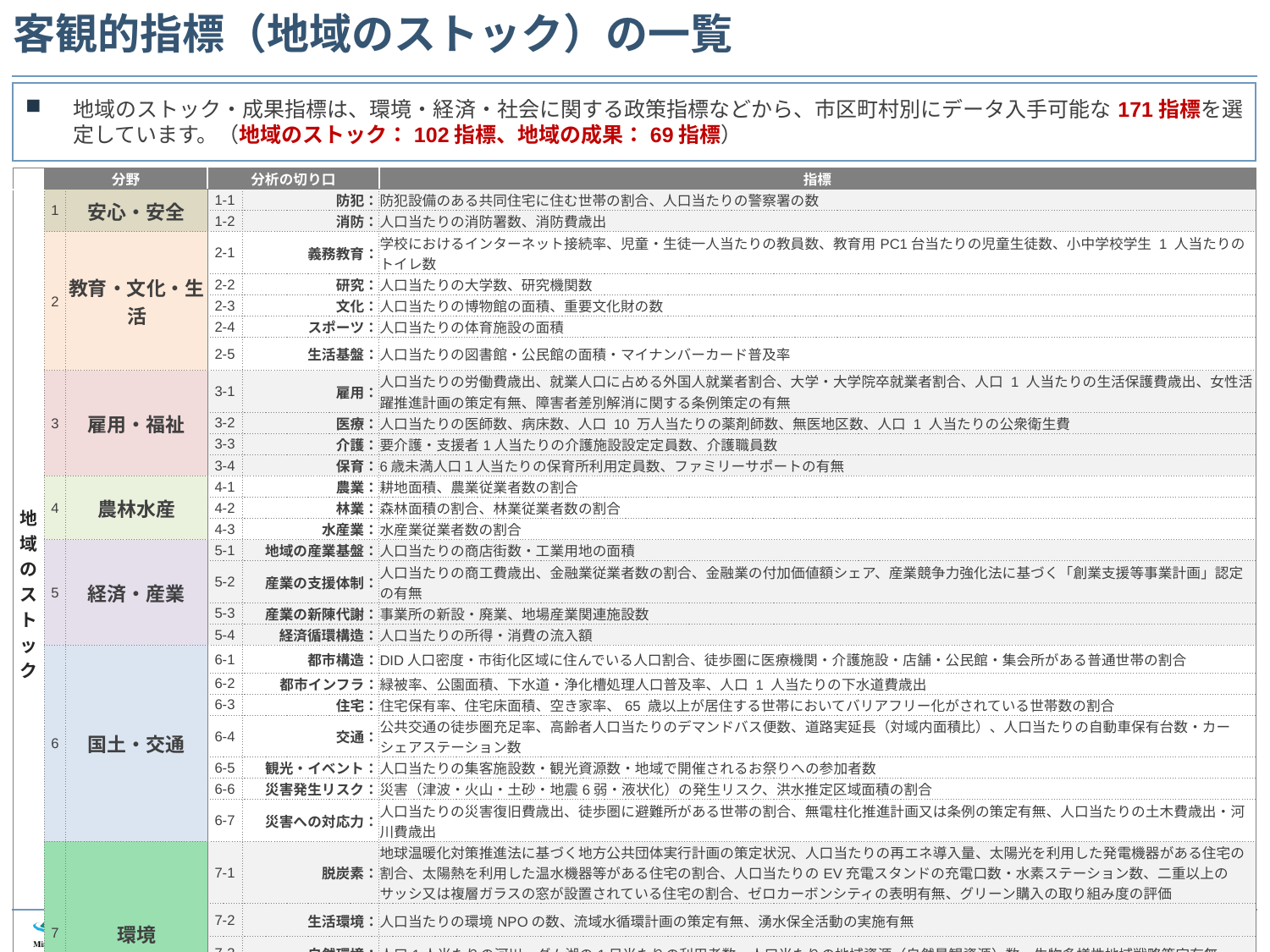

# 客観的指標（地域のストック）の一覧
地域のストック・成果指標は、環境・経済・社会に関する政策指標などから、市区町村別にデータ入手可能な171指標を選定しています。（地域のストック：102指標、地域の成果：69指標）
|  | 分野 |  | 分析の切り口 |  | 指標 |
| --- | --- | --- | --- | --- | --- |
| 地域のストック | 1 | 安心・安全 | 1-1 | 防犯： | 防犯設備のある共同住宅に住む世帯の割合、人口当たりの警察署の数 |
|  |  |  | 1-2 | 消防： | 人口当たりの消防署数、消防費歳出 |
|  | 2 | 教育・文化・生活 | 2-1 | 義務教育： | 学校におけるインターネット接続率、児童・生徒一人当たりの教員数、教育用PC1台当たりの児童生徒数、小中学校学生 1 人当たりのトイレ数 |
|  |  |  | 2-2 | 研究： | 人口当たりの大学数、研究機関数 |
|  |  |  | 2-3 | 文化： | 人口当たりの博物館の面積、重要文化財の数 |
|  |  |  | 2-4 | スポーツ： | 人口当たりの体育施設の面積 |
|  |  |  | 2-5 | 生活基盤： | 人口当たりの図書館・公民館の面積・マイナンバーカード普及率 |
|  | 3 | 雇用・福祉 | 3-1 | 雇用： | 人口当たりの労働費歳出、就業人口に占める外国人就業者割合、大学・大学院卒就業者割合、人口 1 人当たりの生活保護費歳出、女性活躍推進計画の策定有無、障害者差別解消に関する条例策定の有無 |
|  |  |  | 3-2 | 医療： | 人口当たりの医師数、病床数、人口 10 万人当たりの薬剤師数、無医地区数、人口 1 人当たりの公衆衛生費 |
|  |  |  | 3-3 | 介護： | 要介護・支援者1人当たりの介護施設設定定員数、介護職員数 |
|  |  |  | 3-4 | 保育： | 6歳未満人口１人当たりの保育所利用定員数、ファミリーサポートの有無 |
|  | 4 | 農林水産 | 4-1 | 農業： | 耕地面積、農業従業者数の割合 |
|  |  |  | 4-2 | 林業： | 森林面積の割合、林業従業者数の割合 |
|  |  |  | 4-3 | 水産業： | 水産業従業者数の割合 |
|  | 5 | 経済・産業 | 5-1 | 地域の産業基盤： | 人口当たりの商店街数・工業用地の面積 |
|  |  |  | 5-2 | 産業の支援体制： | 人口当たりの商工費歳出、金融業従業者数の割合、金融業の付加価値額シェア、産業競争力強化法に基づく「創業支援等事業計画」認定の有無 |
|  |  |  | 5-3 | 産業の新陳代謝： | 事業所の新設・廃業、地場産業関連施設数 |
|  |  |  | 5-4 | 経済循環構造： | 人口当たりの所得・消費の流入額 |
|  | 6 | 国土・交通 | 6-1 | 都市構造： | DID人口密度・市街化区域に住んでいる人口割合、徒歩圏に医療機関・介護施設・店舗・公民館・集会所がある普通世帯の割合 |
|  |  |  | 6-2 | 都市インフラ： | 緑被率、公園面積、下水道・浄化槽処理人口普及率、人口 1 人当たりの下水道費歳出 |
|  |  |  | 6-3 | 住宅： | 住宅保有率、住宅床面積、空き家率、65 歳以上が居住する世帯においてバリアフリー化がされている世帯数の割合 |
|  |  |  | 6-4 | 交通： | 公共交通の徒歩圏充足率、高齢者人口当たりのデマンドバス便数、道路実延長（対域内面積比）、人口当たりの自動車保有台数・カーシェアステーション数 |
|  |  |  | 6-5 | 観光・イベント： | 人口当たりの集客施設数・観光資源数・地域で開催されるお祭りへの参加者数 |
|  |  |  | 6-6 | 災害発生リスク： | 災害（津波・火山・土砂・地震6弱・液状化）の発生リスク、洪水推定区域面積の割合 |
|  |  |  | 6-7 | 災害への対応力： | 人口当たりの災害復旧費歳出、徒歩圏に避難所がある世帯の割合、無電柱化推進計画又は条例の策定有無、人口当たりの土木費歳出・河川費歳出 |
|  | 7 | 環境 | 7-1 | 脱炭素： | 地球温暖化対策推進法に基づく地方公共団体実行計画の策定状況、人口当たりの再エネ導入量、太陽光を利用した発電機器がある住宅の割合、太陽熱を利用した温水機器等がある住宅の割合、人口当たりのEV充電スタンドの充電口数・水素ステーション数、二重以上のサッシ又は複層ガラスの窓が設置されている住宅の割合、ゼロカーボンシティの表明有無、グリーン購入の取り組み度の評価 |
|  |  |  | 7-2 | 生活環境： | 人口当たりの環境NPOの数、流域水循環計画の策定有無、湧水保全活動の実施有無 |
|  |  |  | 7-3 | 自然環境： | 人口1人当たりの河川・ダム湖の1日当たりの利用者数、人口当たりの地域資源（自然景観資源）数、生物多様性地域戦略策定有無 |
|  |  |  | 7-4 | 資源循環： | 人口当たりの清掃費歳出、廃棄物処理業従業者数の割合、資源循環ビジネスの付加価値額シェア |
|  |  |  | ７-5 | SDGs： | SDGs の各種計画への反映有無、SDGｓローカル指標（自治体独自の評価指標）の設定の有無、SDGs 未来都市選定都市への選定有無 |
6